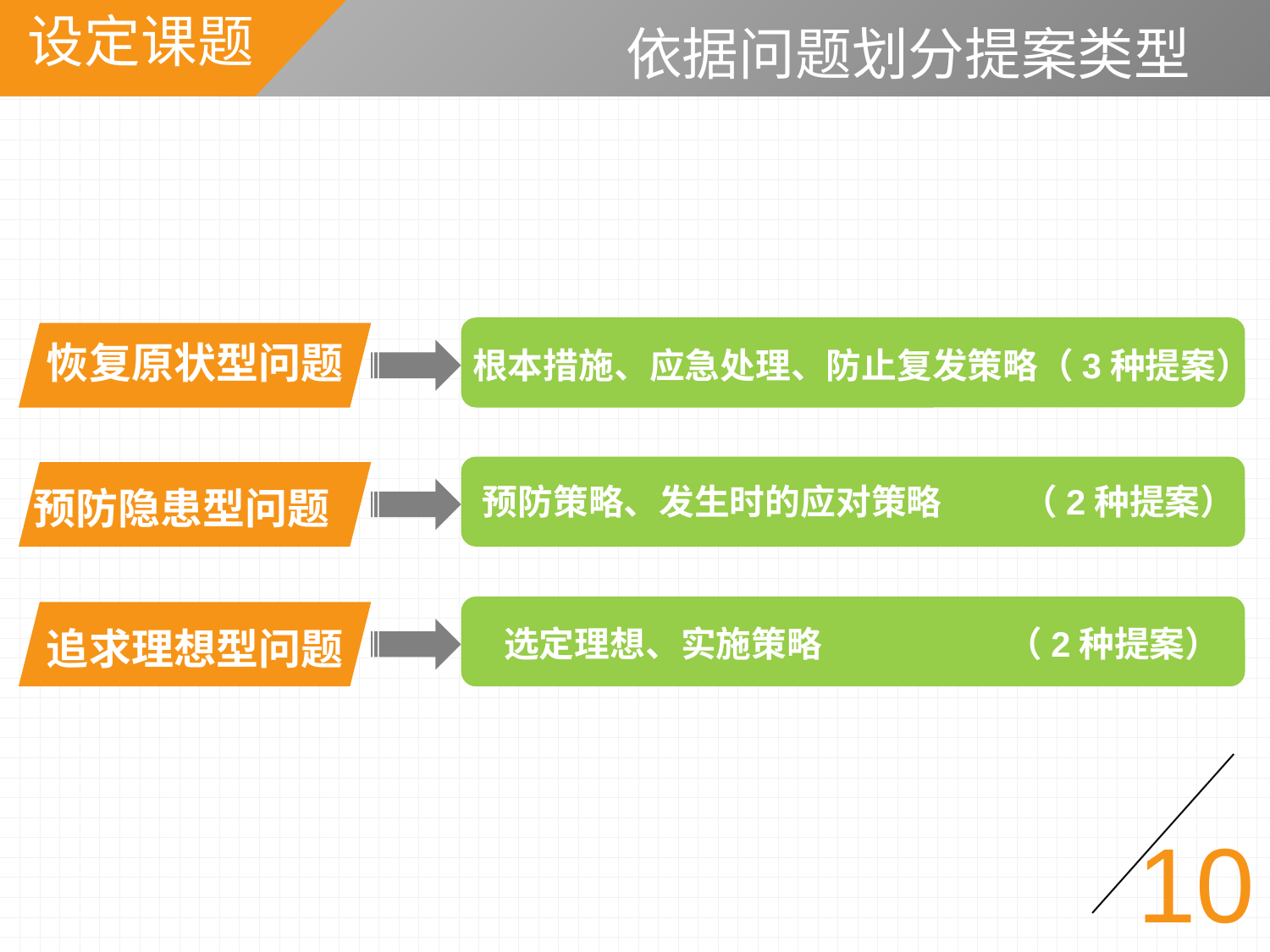

设定课题
# 依据问题划分提案类型

恢复原状型问题
根本措施、应急处理、防止复发策略（3种提案）

预防隐患型问题
预防策略、发生时的应对策略          （2种提案）

追求理想型问题
选定理想、实施策略                       （2种提案）

10